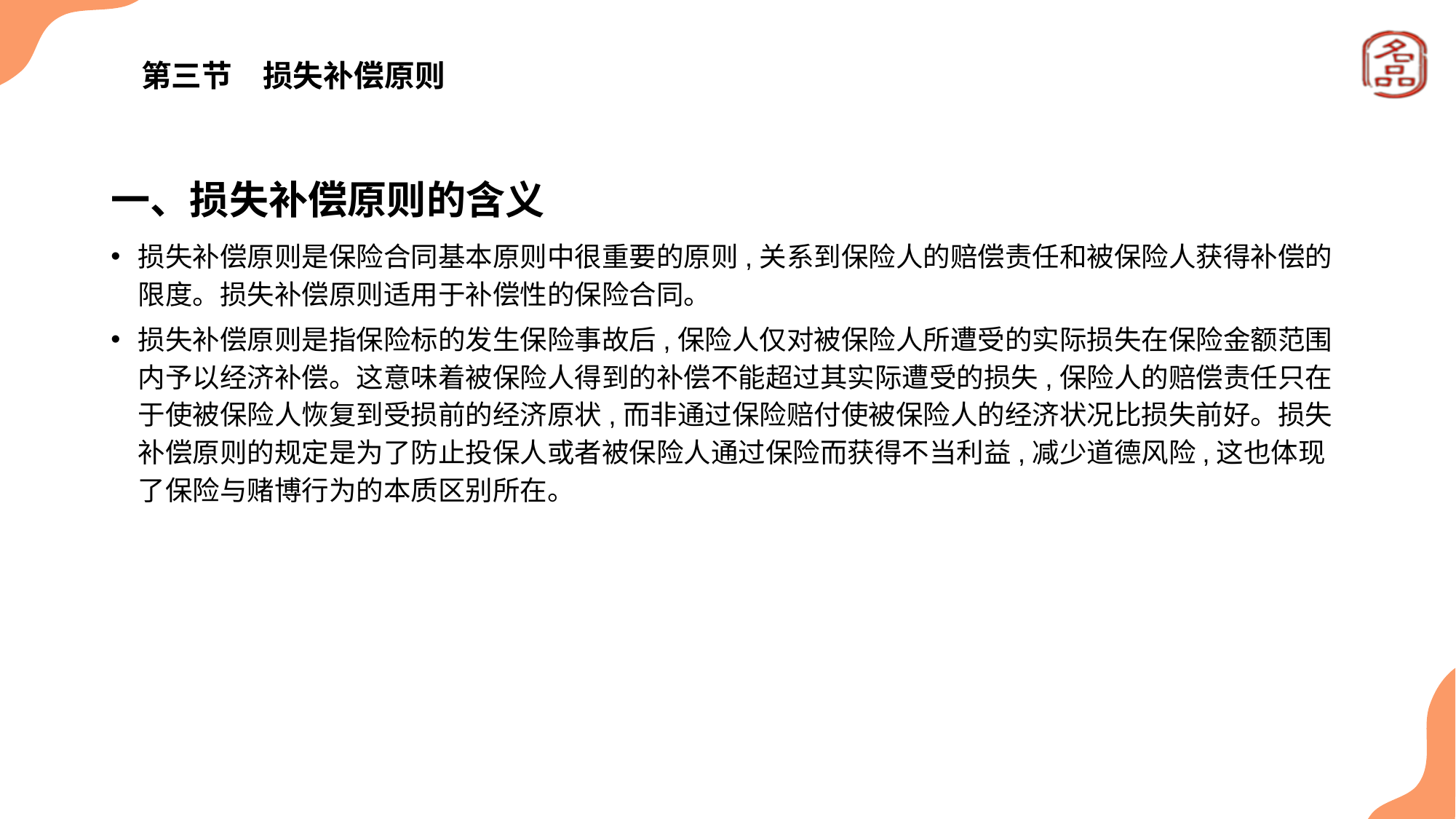

# 第三节　损失补偿原则
一、损失补偿原则的含义
损失补偿原则是保险合同基本原则中很重要的原则,关系到保险人的赔偿责任和被保险人获得补偿的限度。损失补偿原则适用于补偿性的保险合同。
损失补偿原则是指保险标的发生保险事故后,保险人仅对被保险人所遭受的实际损失在保险金额范围内予以经济补偿。这意味着被保险人得到的补偿不能超过其实际遭受的损失,保险人的赔偿责任只在于使被保险人恢复到受损前的经济原状,而非通过保险赔付使被保险人的经济状况比损失前好。损失补偿原则的规定是为了防止投保人或者被保险人通过保险而获得不当利益,减少道德风险,这也体现了保险与赌博行为的本质区别所在。